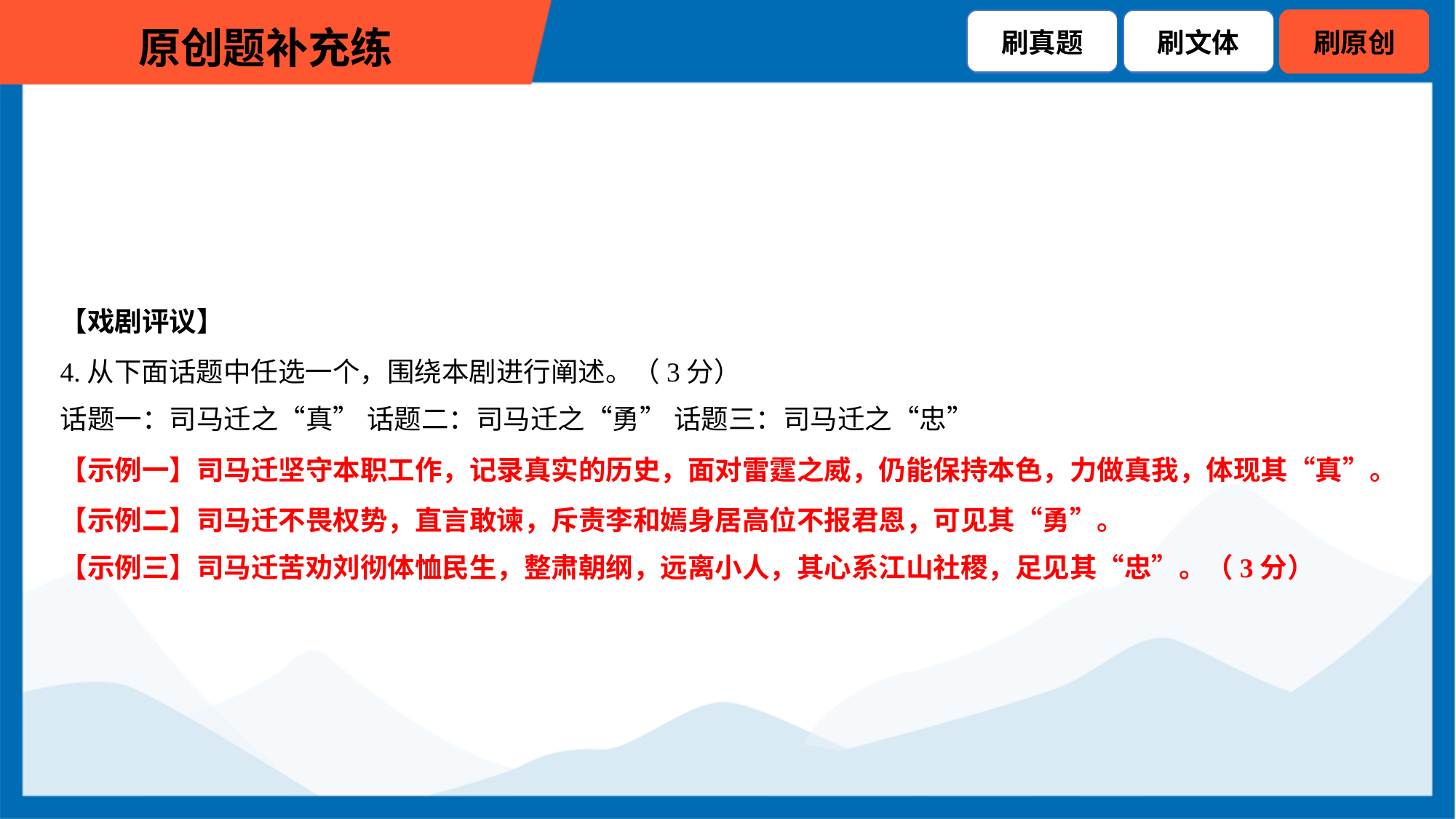

【戏剧评议】
4.从下面话题中任选一个，围绕本剧进行阐述。（3分）
话题一：司马迁之“真” 话题二：司马迁之“勇” 话题三：司马迁之“忠”
【示例一】司马迁坚守本职工作，记录真实的历史，面对雷霆之威，仍能保持本色，力做真我，体现其“真”。
【示例二】司马迁不畏权势，直言敢谏，斥责李和嫣身居高位不报君恩，可见其“勇”。
【示例三】司马迁苦劝刘彻体恤民生，整肃朝纲，远离小人，其心系江山社稷，足见其“忠”。（3分）